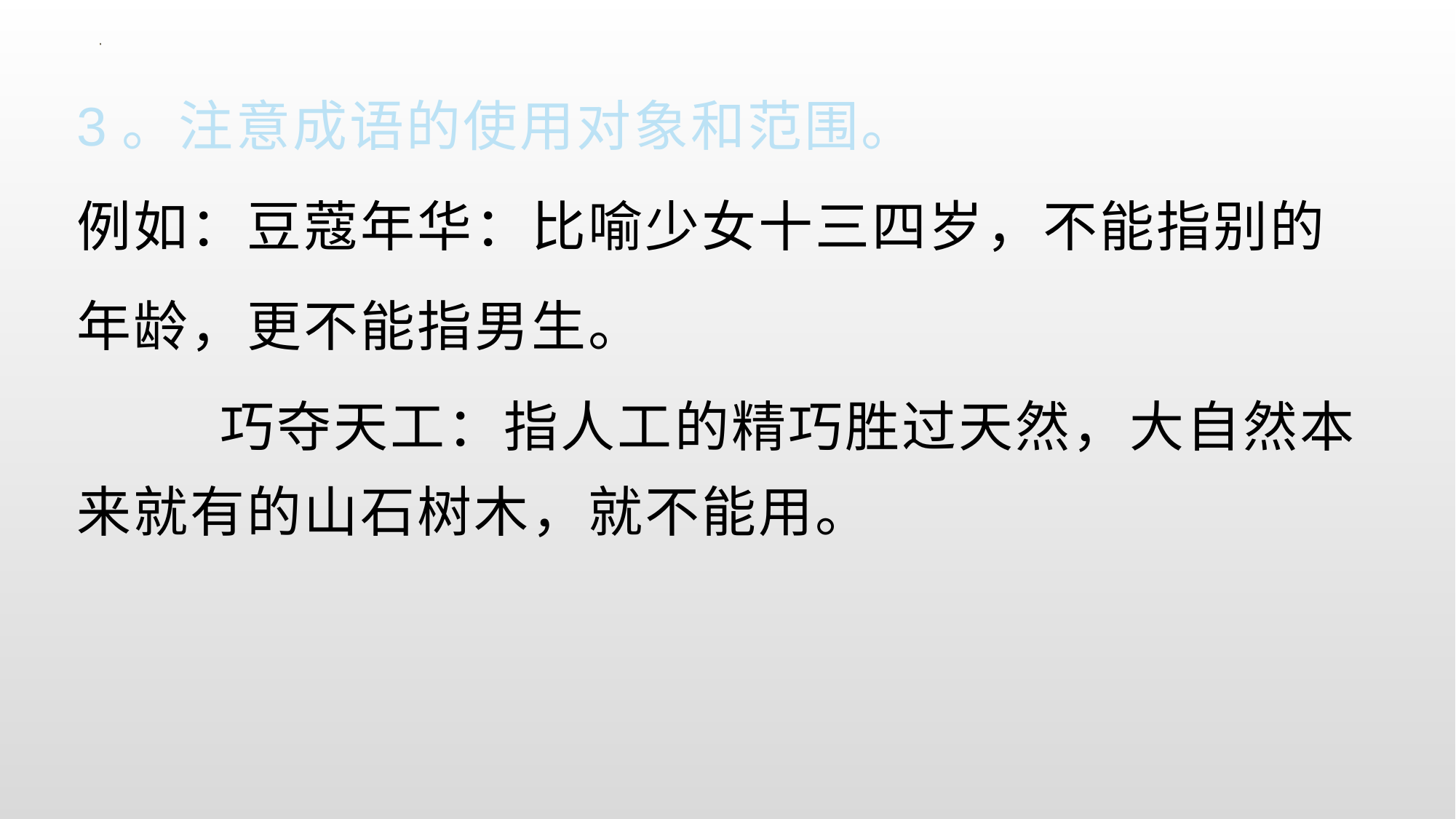

3。注意成语的使用对象和范围。
例如：豆蔻年华：比喻少女十三四岁，不能指别的
年龄，更不能指男生。
         巧夺天工：指人工的精巧胜过天然，大自然本来就有的山石树木，就不能用。